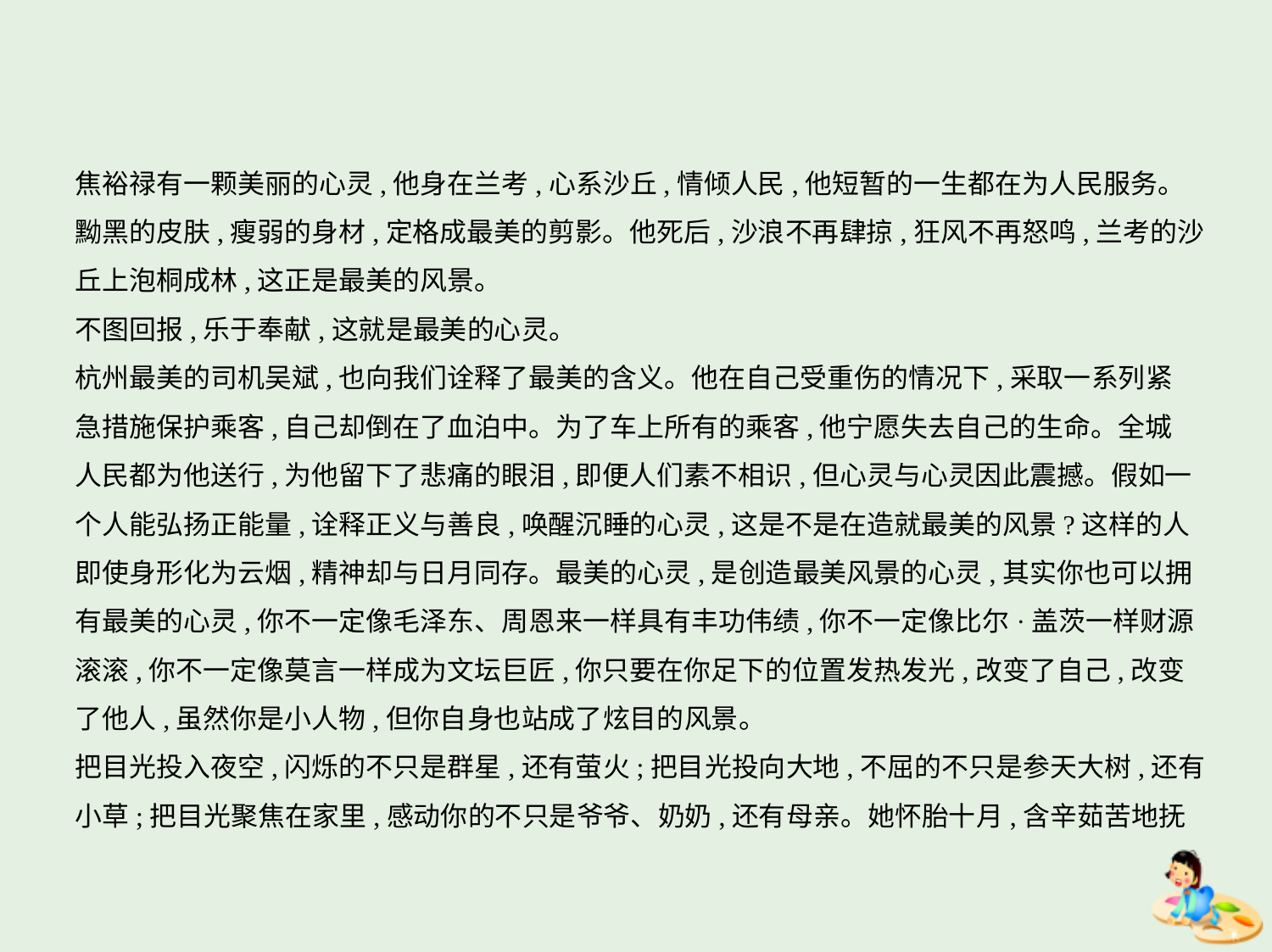

焦裕禄有一颗美丽的心灵,他身在兰考,心系沙丘,情倾人民,他短暂的一生都在为人民服务。
黝黑的皮肤,瘦弱的身材,定格成最美的剪影。他死后,沙浪不再肆掠,狂风不再怒鸣,兰考的沙
丘上泡桐成林,这正是最美的风景。
不图回报,乐于奉献,这就是最美的心灵。
杭州最美的司机吴斌,也向我们诠释了最美的含义。他在自己受重伤的情况下,采取一系列紧
急措施保护乘客,自己却倒在了血泊中。为了车上所有的乘客,他宁愿失去自己的生命。全城
人民都为他送行,为他留下了悲痛的眼泪,即便人们素不相识,但心灵与心灵因此震撼。假如一
个人能弘扬正能量,诠释正义与善良,唤醒沉睡的心灵,这是不是在造就最美的风景?这样的人
即使身形化为云烟,精神却与日月同存。最美的心灵,是创造最美风景的心灵,其实你也可以拥
有最美的心灵,你不一定像毛泽东、周恩来一样具有丰功伟绩,你不一定像比尔·盖茨一样财源
滚滚,你不一定像莫言一样成为文坛巨匠,你只要在你足下的位置发热发光,改变了自己,改变
了他人,虽然你是小人物,但你自身也站成了炫目的风景。
把目光投入夜空,闪烁的不只是群星,还有萤火;把目光投向大地,不屈的不只是参天大树,还有
小草;把目光聚焦在家里,感动你的不只是爷爷、奶奶,还有母亲。她怀胎十月,含辛茹苦地抚